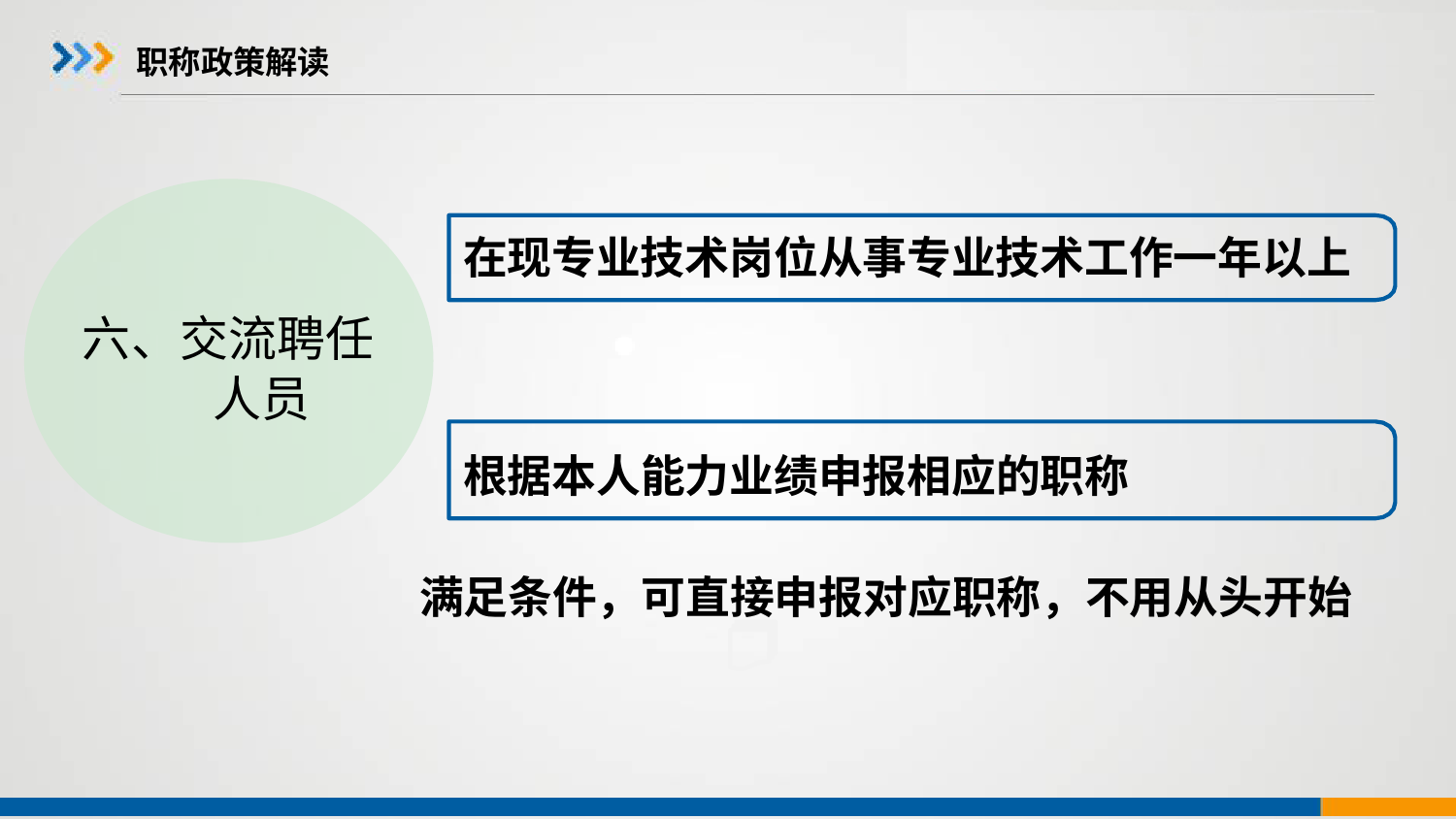

# 职称政策解读

六、交流聘任
   人员

在现专业技术岗位从事专业技术工作一年以上

根据本人能力业绩申报相应的职称
   满足条件，可直接申报对应职称，不用从头开始